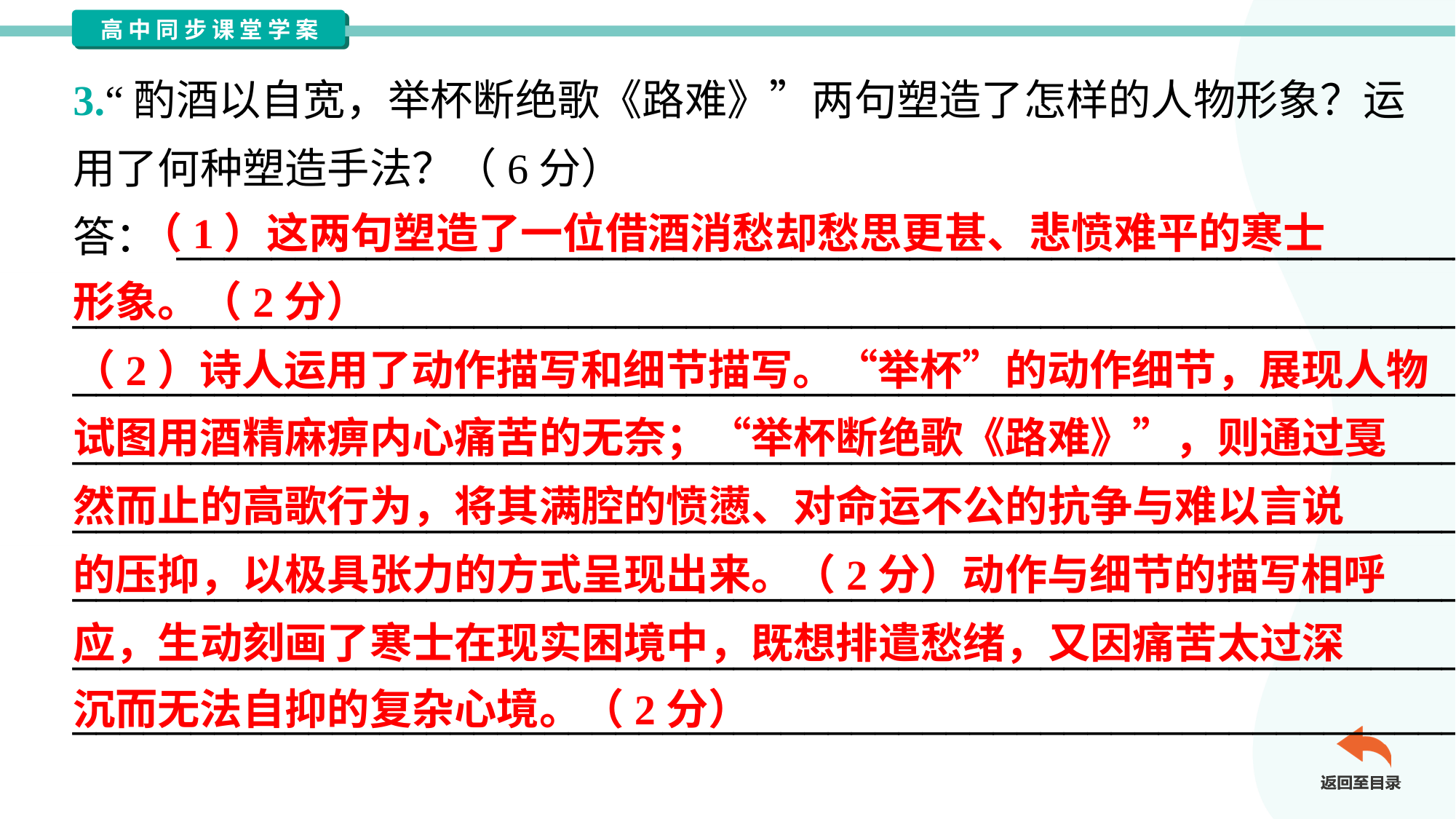

3.“酌酒以自宽，举杯断绝歌《路难》”两句塑造了怎样的人物形象？运
用了何种塑造手法？（6分）
答： ________________________________________________________
_____________________________________________________________
_____________________________________________________________
_____________________________________________________________
_____________________________________________________________
_____________________________________________________________
_____________________________________________________________
_____________________________________________________________
      （1）这两句塑造了一位借酒消愁却愁思更甚、悲愤难平的寒士
形象。（2分）
（2）诗人运用了动作描写和细节描写。“举杯”的动作细节，展现人物
试图用酒精麻痹内心痛苦的无奈；“举杯断绝歌《路难》”，则通过戛
然而止的高歌行为，将其满腔的愤懑、对命运不公的抗争与难以言说
的压抑，以极具张力的方式呈现出来。（2分）动作与细节的描写相呼
应，生动刻画了寒士在现实困境中，既想排遣愁绪，又因痛苦太过深
沉而无法自抑的复杂心境。（2分）